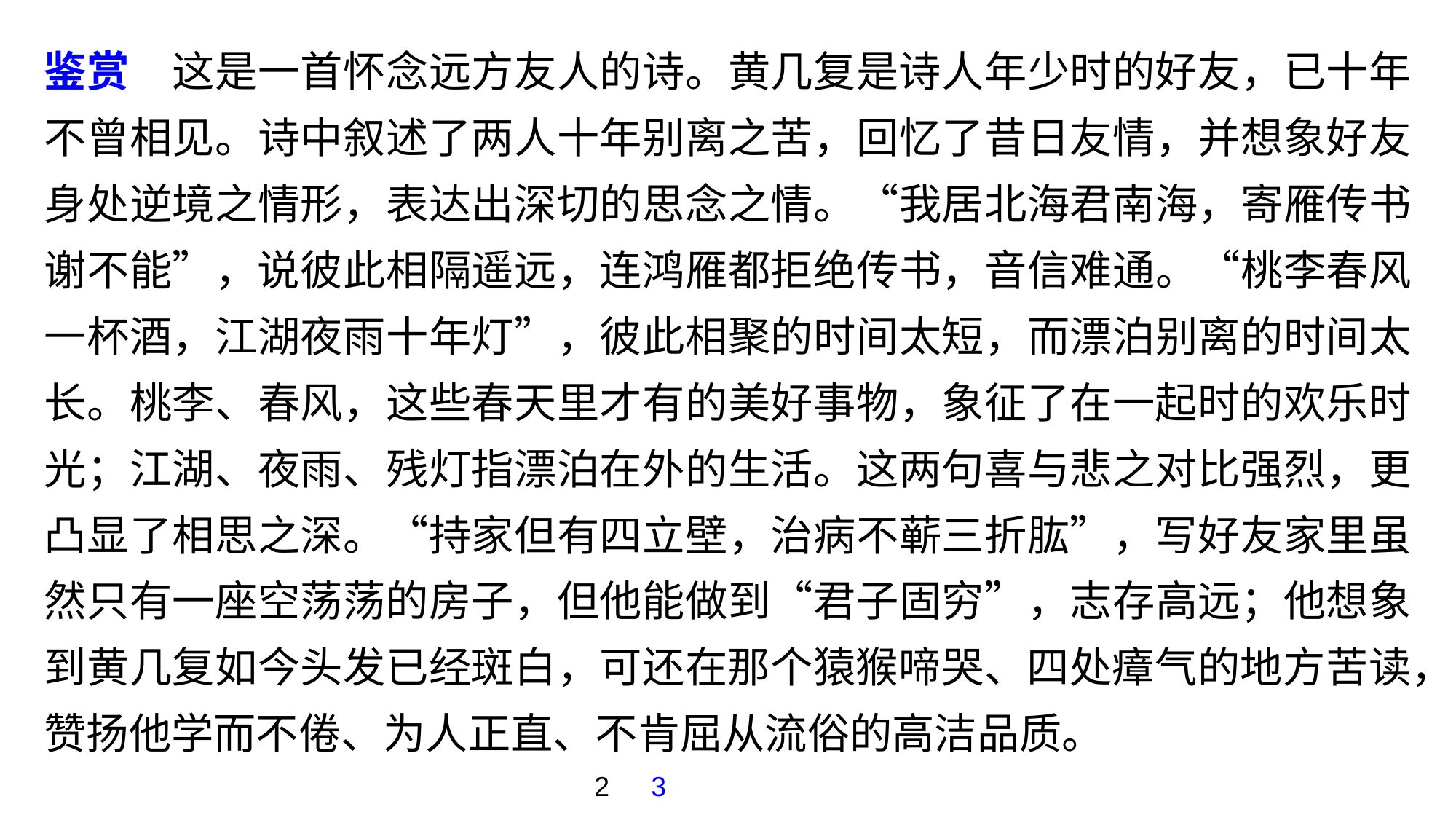

鉴赏　这是一首怀念远方友人的诗。黄几复是诗人年少时的好友，已十年不曾相见。诗中叙述了两人十年别离之苦，回忆了昔日友情，并想象好友身处逆境之情形，表达出深切的思念之情。“我居北海君南海，寄雁传书谢不能”，说彼此相隔遥远，连鸿雁都拒绝传书，音信难通。“桃李春风一杯酒，江湖夜雨十年灯”，彼此相聚的时间太短，而漂泊别离的时间太长。桃李、春风，这些春天里才有的美好事物，象征了在一起时的欢乐时光；江湖、夜雨、残灯指漂泊在外的生活。这两句喜与悲之对比强烈，更凸显了相思之深。“持家但有四立壁，治病不蕲三折肱”，写好友家里虽然只有一座空荡荡的房子，但他能做到“君子固穷”，志存高远；他想象到黄几复如今头发已经斑白，可还在那个猿猴啼哭、四处瘴气的地方苦读，赞扬他学而不倦、为人正直、不肯屈从流俗的高洁品质。
2
3